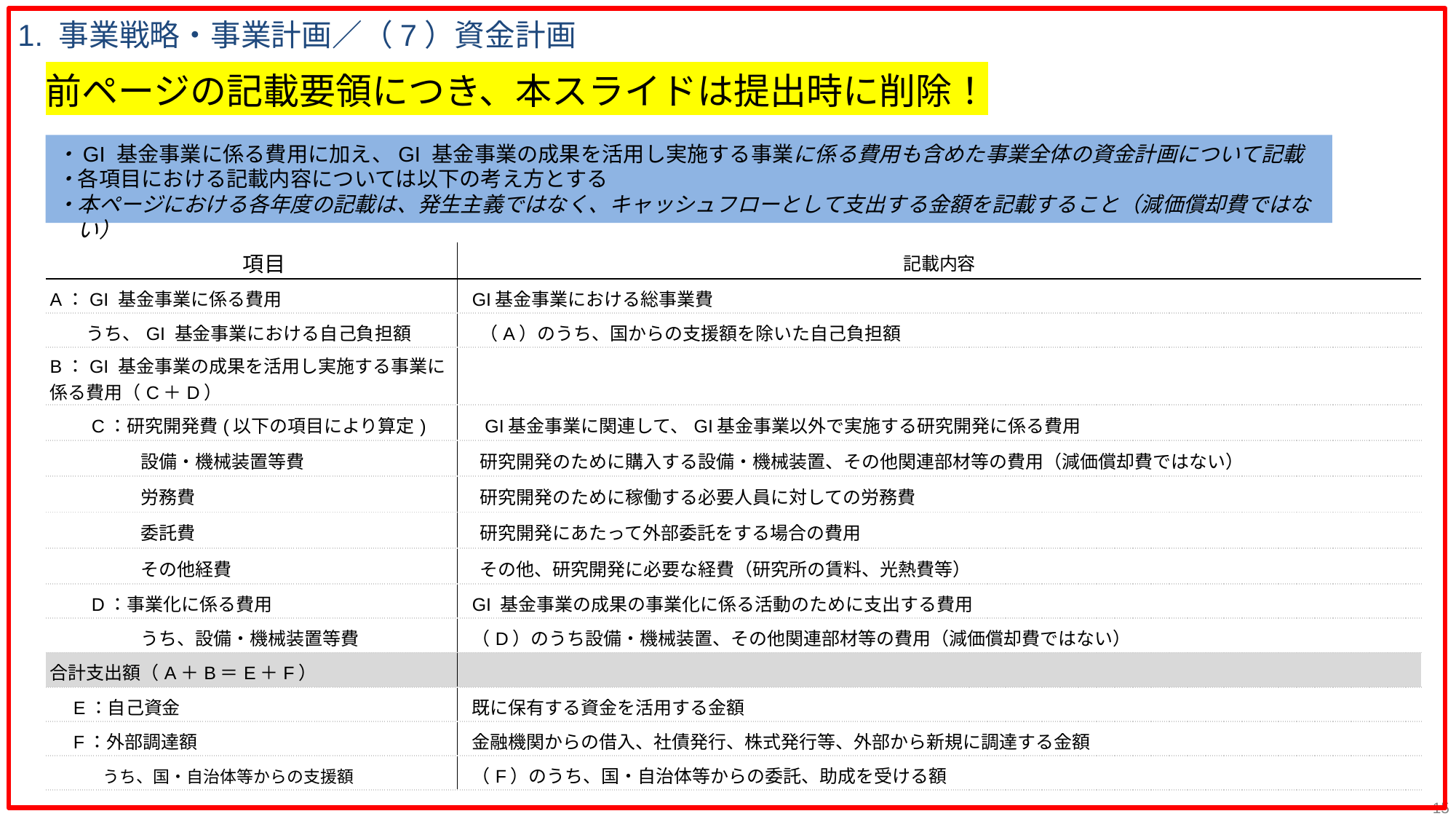

1. 事業戦略・事業計画／（7）資金計画
前ページの記載要領につき、本スライドは提出時に削除！
・GI 基金事業に係る費用に加え、GI 基金事業の成果を活用し実施する事業に係る費用も含めた事業全体の資金計画について記載
・各項目における記載内容については以下の考え方とする
・本ページにおける各年度の記載は、発生主義ではなく、キャッシュフローとして支出する金額を記載すること（減価償却費ではない）

| 項目 | 記載内容 |
| --- | --- |
| A：GI 基金事業に係る費用 | GI基金事業における総事業費 |
| うち、GI 基金事業における自己負担額 | （A）のうち、国からの支援額を除いた自己負担額 |
| B：GI 基金事業の成果を活用し実施する事業に係る費用（C＋D） |  |
| C：研究開発費(以下の項目により算定) | GI基金事業に関連して、GI基金事業以外で実施する研究開発に係る費用 |
| 設備・機械装置等費 | 研究開発のために購入する設備・機械装置、その他関連部材等の費用（減価償却費ではない） |
| 労務費 | 研究開発のために稼働する必要人員に対しての労務費 |
| 委託費 | 研究開発にあたって外部委託をする場合の費用 |
| その他経費 | その他、研究開発に必要な経費（研究所の賃料、光熱費等） |
| D：事業化に係る費用 | GI 基金事業の成果の事業化に係る活動のために支出する費用 |
| うち、設備・機械装置等費 | （D）のうち設備・機械装置、その他関連部材等の費用（減価償却費ではない） |
| 合計支出額（A＋B＝E＋F） |  |
| E：自己資金 | 既に保有する資金を活用する金額 |
| F：外部調達額 | 金融機関からの借入、社債発行、株式発行等、外部から新規に調達する金額 |
| うち、国・自治体等からの支援額 | （F）のうち、国・自治体等からの委託、助成を受ける額 |